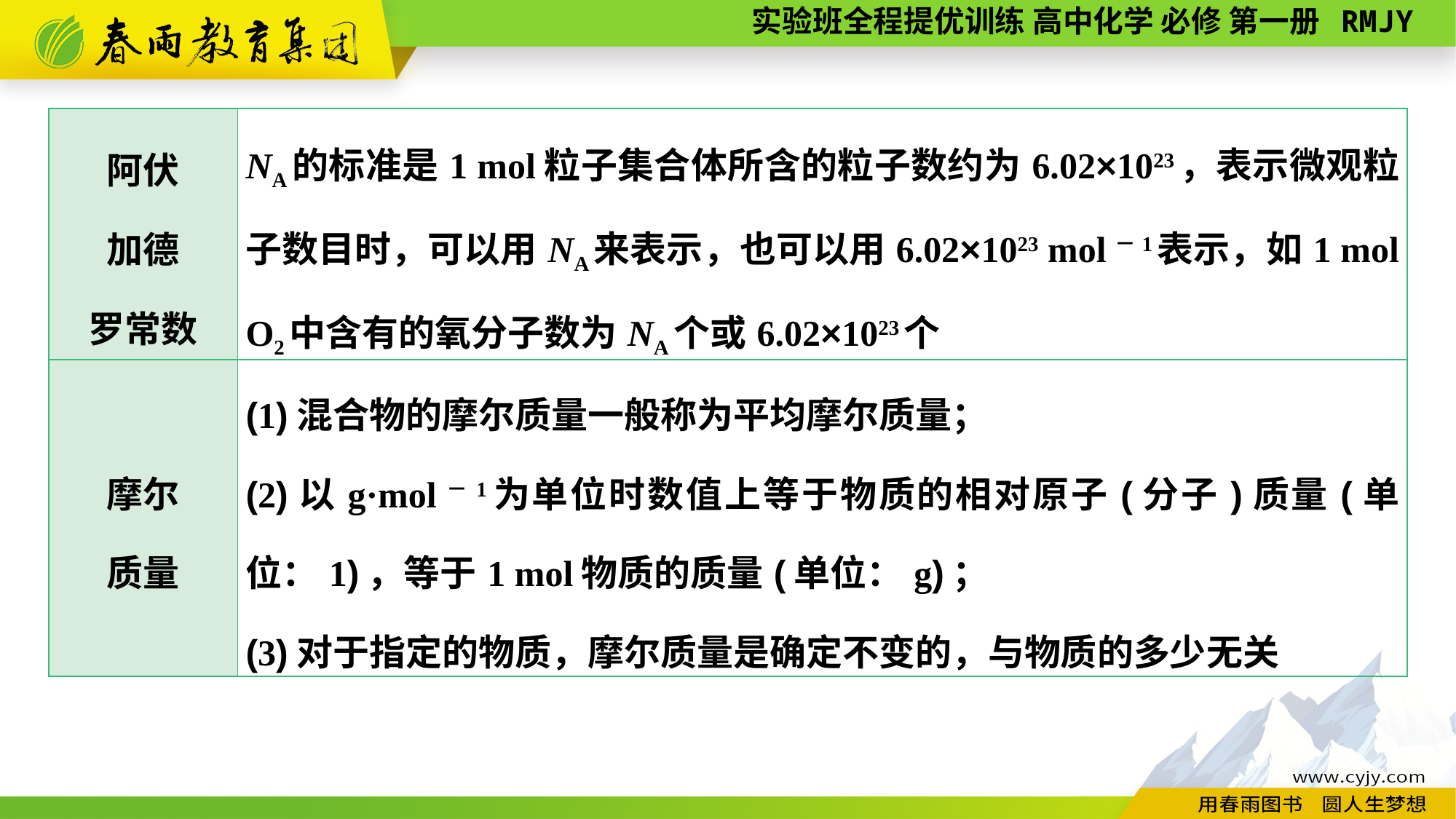

| 阿伏 加德 罗常数 | NA的标准是1 mol粒子集合体所含的粒子数约为6.02×1023，表示微观粒子数目时，可以用NA来表示，也可以用6.02×1023 mol－1表示，如1 mol O2中含有的氧分子数为NA个或6.02×1023个 |
| --- | --- |
| 摩尔 质量 | (1)混合物的摩尔质量一般称为平均摩尔质量； (2)以g·mol－1为单位时数值上等于物质的相对原子(分子)质量(单位：1)，等于1 mol物质的质量(单位：g)； (3)对于指定的物质，摩尔质量是确定不变的，与物质的多少无关 |